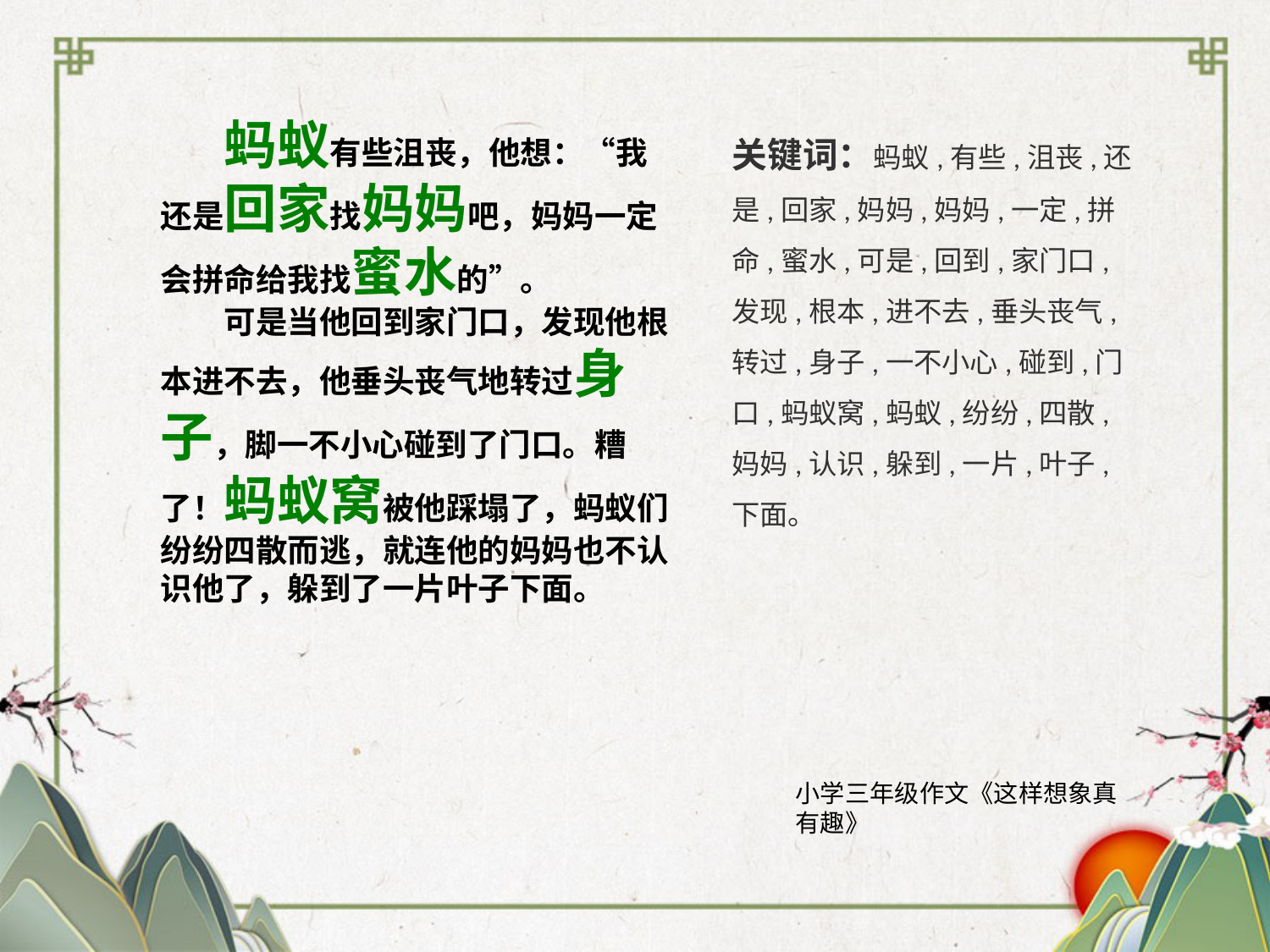

蚂蚁有些沮丧，他想：“我还是回家找妈妈吧，妈妈一定会拼命给我找蜜水的”。
　　可是当他回到家门口，发现他根本进不去，他垂头丧气地转过身子，脚一不小心碰到了门口。糟了！蚂蚁窝被他踩塌了，蚂蚁们纷纷四散而逃，就连他的妈妈也不认识他了，躲到了一片叶子下面。
关键词：蚂蚁,有些,沮丧,还是,回家,妈妈,妈妈,一定,拼命,蜜水,可是,回到,家门口,发现,根本,进不去,垂头丧气,转过,身子,一不小心,碰到,门口,蚂蚁窝,蚂蚁,纷纷,四散,妈妈,认识,躲到,一片,叶子,下面。
小学三年级作文《这样想象真有趣》